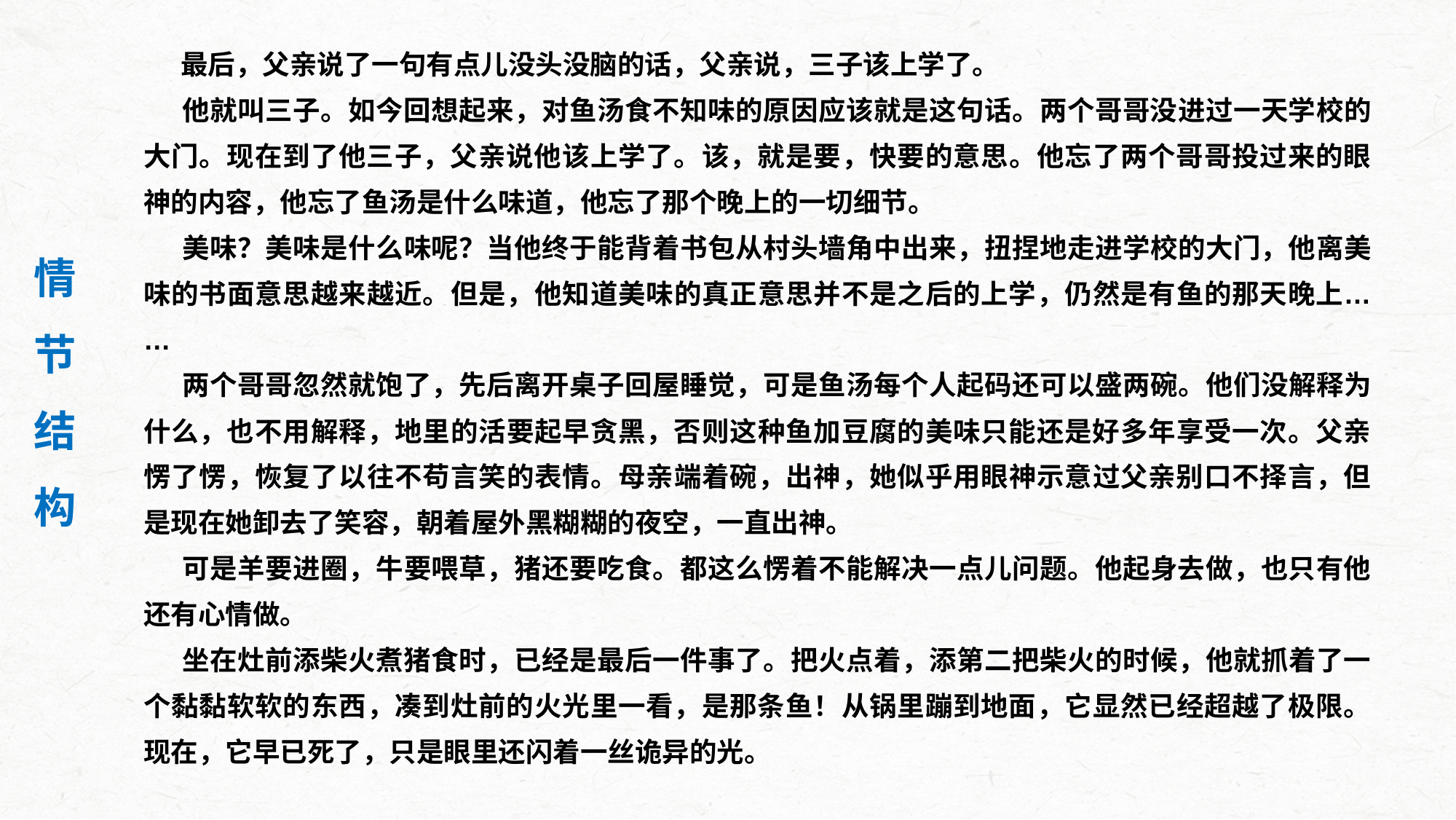

最后，父亲说了一句有点儿没头没脑的话，父亲说，三子该上学了。
    他就叫三子。如今回想起来，对鱼汤食不知味的原因应该就是这句话。两个哥哥没进过一天学校的大门。现在到了他三子，父亲说他该上学了。该，就是要，快要的意思。他忘了两个哥哥投过来的眼神的内容，他忘了鱼汤是什么味道，他忘了那个晚上的一切细节。
    美味？美味是什么味呢？当他终于能背着书包从村头墙角中出来，扭捏地走进学校的大门，他离美味的书面意思越来越近。但是，他知道美味的真正意思并不是之后的上学，仍然是有鱼的那天晚上……
    两个哥哥忽然就饱了，先后离开桌子回屋睡觉，可是鱼汤每个人起码还可以盛两碗。他们没解释为什么，也不用解释，地里的活要起早贪黑，否则这种鱼加豆腐的美味只能还是好多年享受一次。父亲愣了愣，恢复了以往不苟言笑的表情。母亲端着碗，出神，她似乎用眼神示意过父亲别口不择言，但是现在她卸去了笑容，朝着屋外黑糊糊的夜空，一直出神。
    可是羊要进圈，牛要喂草，猪还要吃食。都这么愣着不能解决一点儿问题。他起身去做，也只有他还有心情做。
    坐在灶前添柴火煮猪食时，已经是最后一件事了。把火点着，添第二把柴火的时候，他就抓着了一个黏黏软软的东西，凑到灶前的火光里一看，是那条鱼！从锅里蹦到地面，它显然已经超越了极限。现在，它早已死了，只是眼里还闪着一丝诡异的光。
情
节
结
构